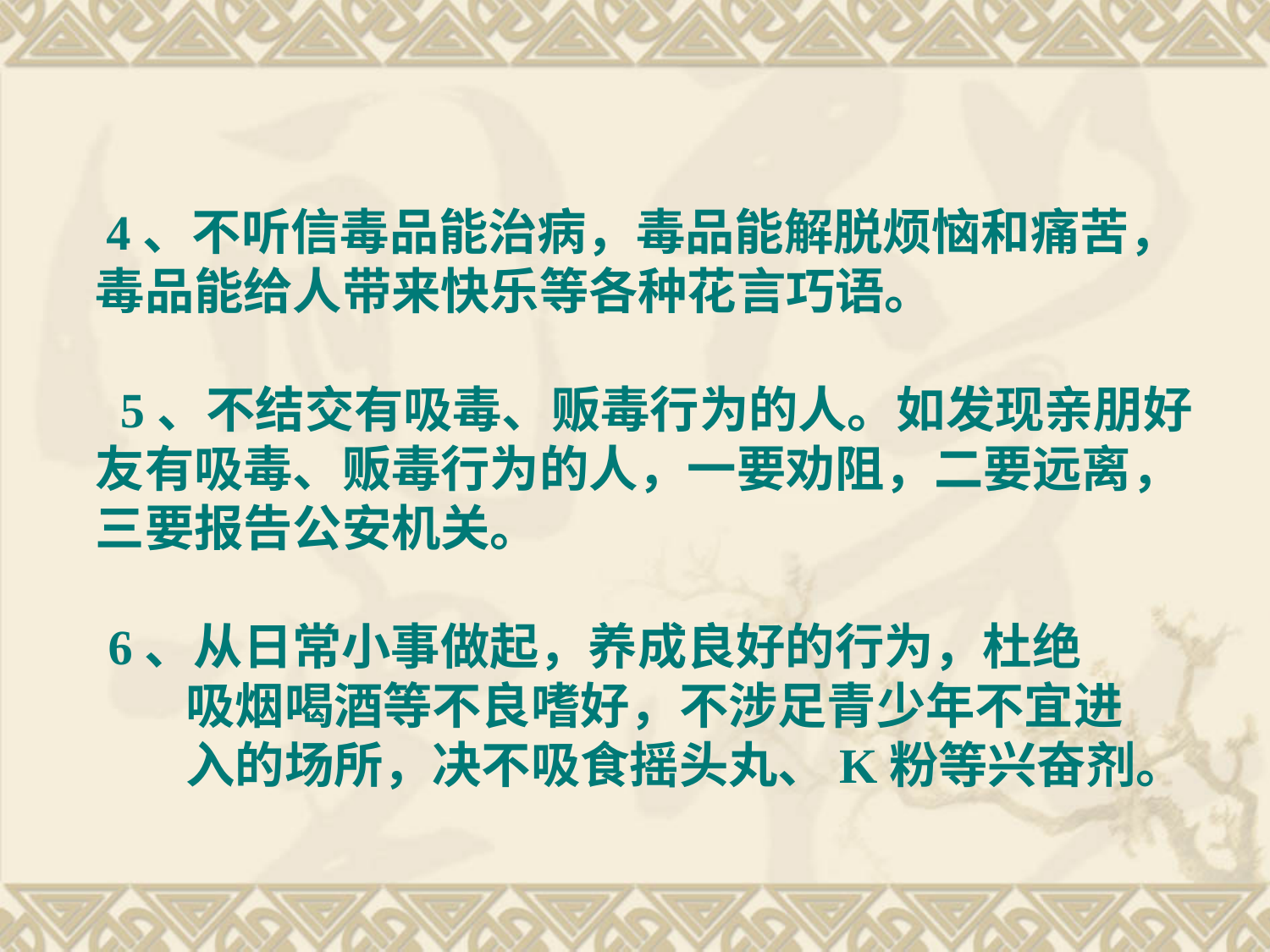

4、不听信毒品能治病，毒品能解脱烦恼和痛苦，毒品能给人带来快乐等各种花言巧语。

  5、不结交有吸毒、贩毒行为的人。如发现亲朋好友有吸毒、贩毒行为的人，一要劝阻，二要远离，三要报告公安机关。

 6、从日常小事做起，养成良好的行为，杜绝
       吸烟喝酒等不良嗜好，不涉足青少年不宜进
       入的场所，决不吸食摇头丸、K粉等兴奋剂。